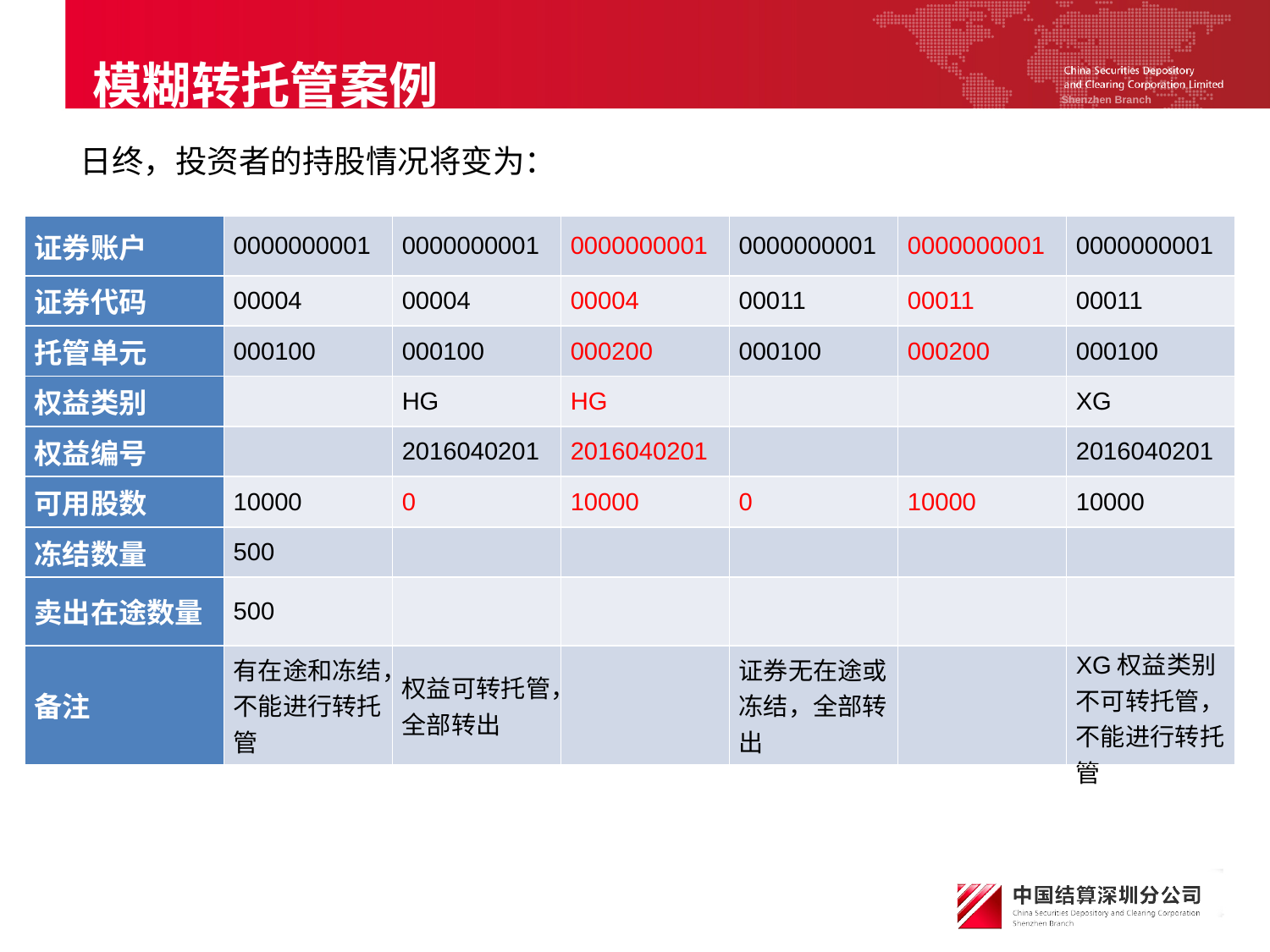

模糊转托管案例
日终，投资者的持股情况将变为：
| 证券账户 | 0000000001 | 0000000001 | 0000000001 | 0000000001 | 0000000001 | 0000000001 |
| --- | --- | --- | --- | --- | --- | --- |
| 证券代码 | 00004 | 00004 | 00004 | 00011 | 00011 | 00011 |
| 托管单元 | 000100 | 000100 | 000200 | 000100 | 000200 | 000100 |
| 权益类别 |  | HG | HG |  |  | XG |
| 权益编号 |  | 2016040201 | 2016040201 |  |  | 2016040201 |
| 可用股数 | 10000 | 0 | 10000 | 0 | 10000 | 10000 |
| 冻结数量 | 500 |  |  |  |  |  |
| 卖出在途数量 | 500 |  |  |  |  |  |
| 备注 | 有在途和冻结，不能进行转托管 | 权益可转托管，全部转出 |  | 证券无在途或冻结，全部转出 |  | XG权益类别不可转托管，不能进行转托管 |